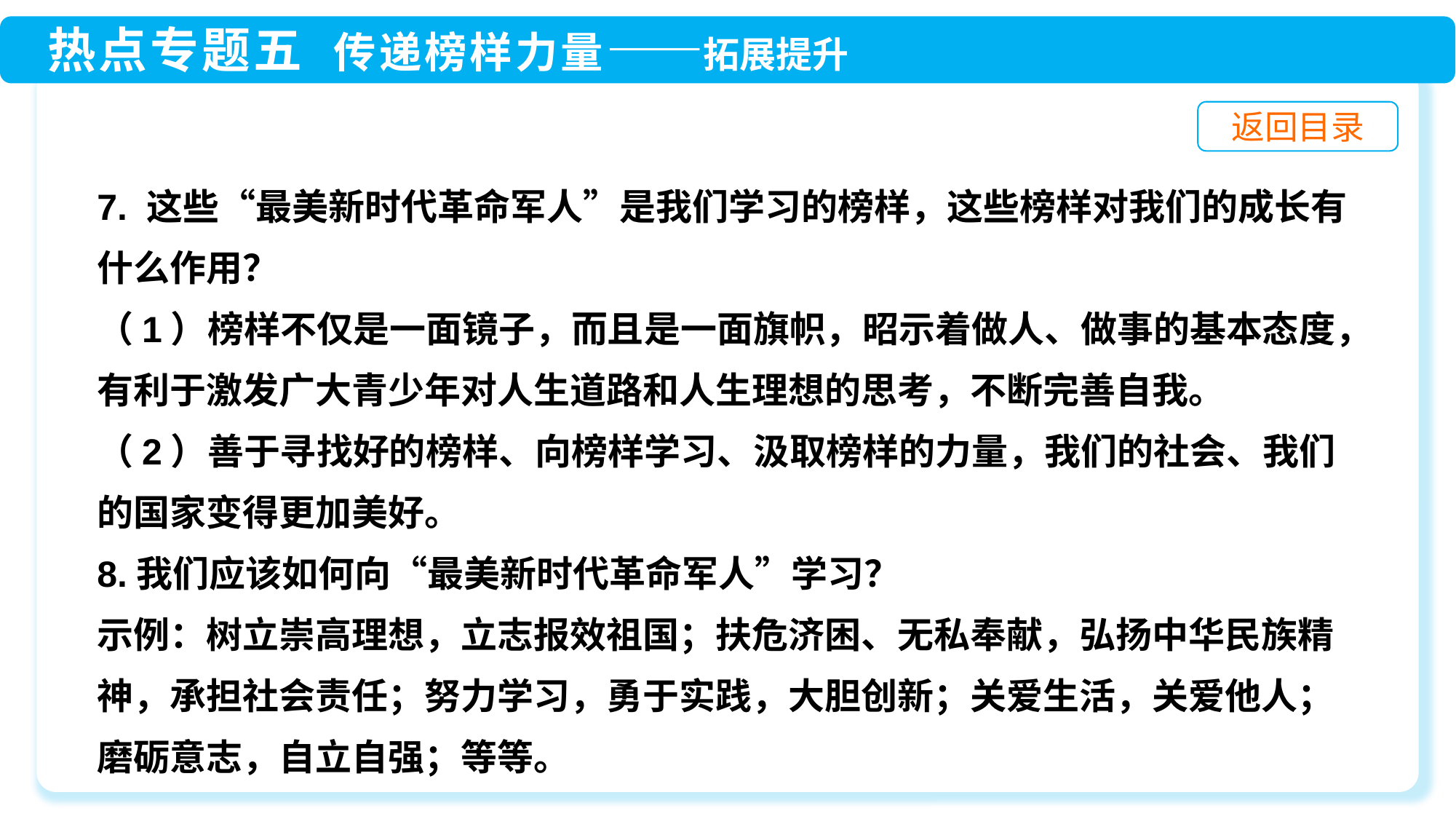

7. 这些“最美新时代革命军人”是我们学习的榜样，这些榜样对我们的成长有什么作用？
（1）榜样不仅是一面镜子，而且是一面旗帜，昭示着做人、做事的基本态度，有利于激发广大青少年对人生道路和人生理想的思考，不断完善自我。
（2）善于寻找好的榜样、向榜样学习、汲取榜样的力量，我们的社会、我们的国家变得更加美好。
8.我们应该如何向“最美新时代革命军人”学习？
示例：树立崇高理想，立志报效祖国；扶危济困、无私奉献，弘扬中华民族精神，承担社会责任；努力学习，勇于实践，大胆创新；关爱生活，关爱他人；磨砺意志，自立自强；等等。